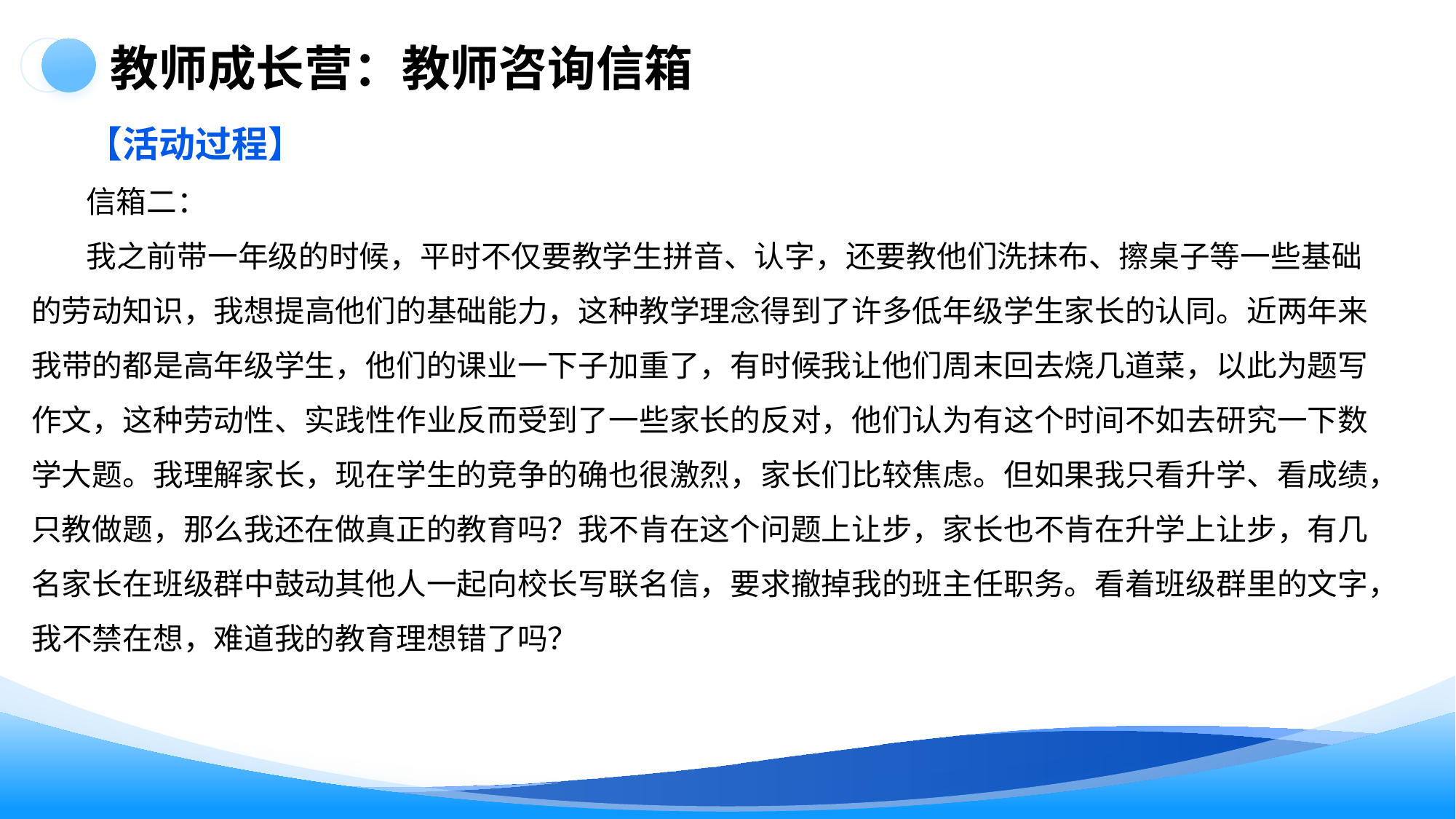

教师成长营：教师咨询信箱

【活动过程】
信箱二：
我之前带一年级的时候，平时不仅要教学生拼音、认字，还要教他们洗抹布、擦桌子等一些基础的劳动知识，我想提高他们的基础能力，这种教学理念得到了许多低年级学生家长的认同。近两年来我带的都是高年级学生，他们的课业一下子加重了，有时候我让他们周末回去烧几道菜，以此为题写作文，这种劳动性、实践性作业反而受到了一些家长的反对，他们认为有这个时间不如去研究一下数学大题。我理解家长，现在学生的竞争的确也很激烈，家长们比较焦虑。但如果我只看升学、看成绩，只教做题，那么我还在做真正的教育吗？我不肯在这个问题上让步，家长也不肯在升学上让步，有几名家长在班级群中鼓动其他人一起向校长写联名信，要求撤掉我的班主任职务。看着班级群里的文字，我不禁在想，难道我的教育理想错了吗？